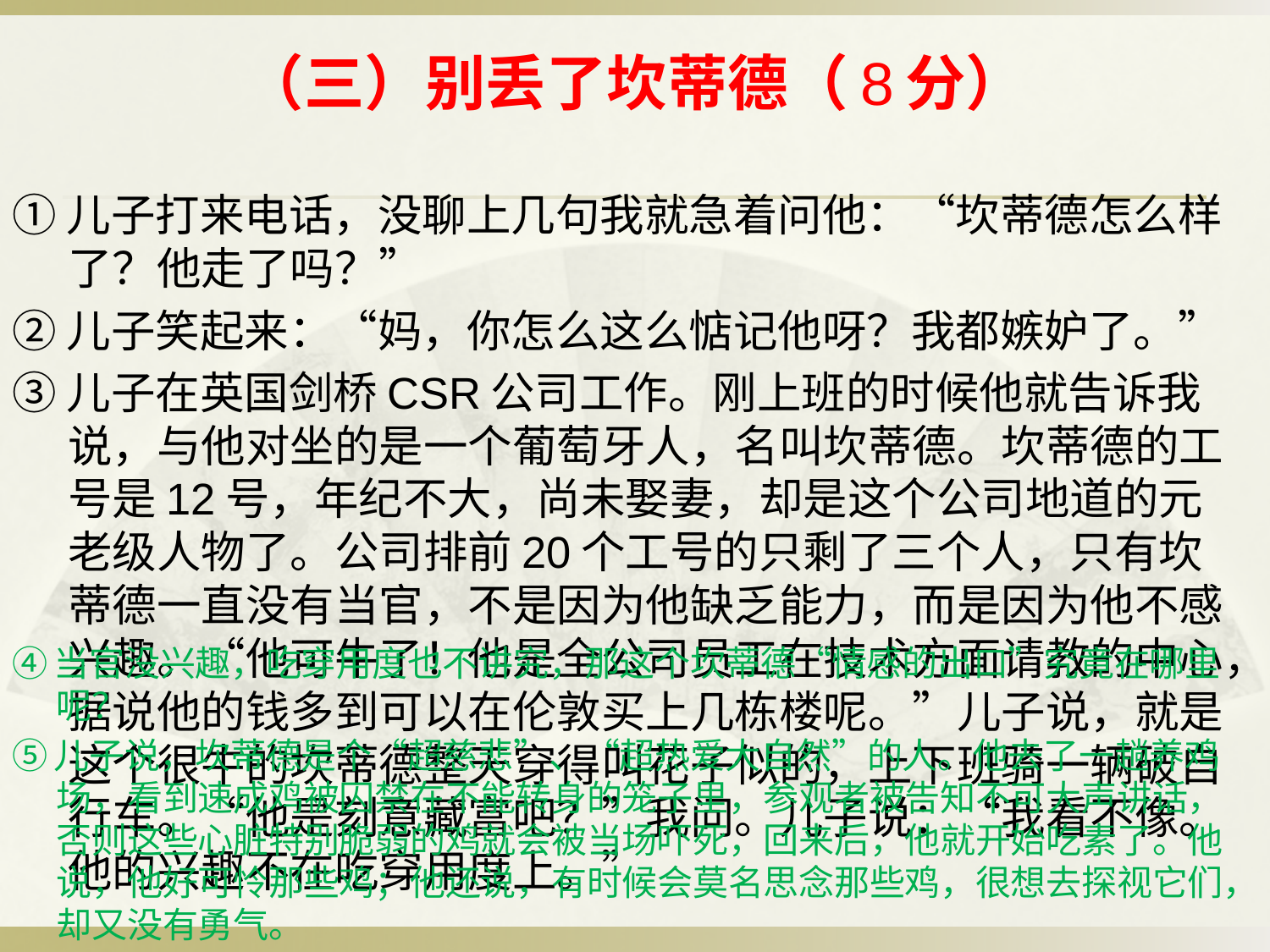

# （三）别丢了坎蒂德（8分）

①儿子打来电话，没聊上几句我就急着问他：“坎蒂德怎么样了？他走了吗？”
②儿子笑起来：“妈，你怎么这么惦记他呀？我都嫉妒了。”
③儿子在英国剑桥CSR公司工作。刚上班的时候他就告诉我说，与他对坐的是一个葡萄牙人，名叫坎蒂德。坎蒂德的工号是12号，年纪不大，尚未娶妻，却是这个公司地道的元老级人物了。公司排前20个工号的只剩了三个人，只有坎蒂德一直没有当官，不是因为他缺乏能力，而是因为他不感兴趣。“他可牛了！他是全公司员工在技术方面请教的中心，据说他的钱多到可以在伦敦买上几栋楼呢。”儿子说，就是这个很牛的坎蒂德整天穿得叫花子似的，上下班骑一辆破自行车。“他是刻意藏富吧？”我问。儿子说：“我看不像。他的兴趣不在吃穿用度上。”

④当官没兴趣，吃穿用度也不讲究，那这个坎蒂德“情感的出口”究竟在哪里呢？
⑤儿子说，坎蒂德是个“超慈悲”、“超热爱大自然”的人。他去了一趟养鸡场，看到速成鸡被囚禁在不能转身的笼子里，参观者被告知不可大声讲话，否则这些心脏特别脆弱的鸡就会被当场吓死，回来后，他就开始吃素了。他说，他好可怜那些鸡；他还说，有时候会莫名思念那些鸡，很想去探视它们，却又没有勇气。